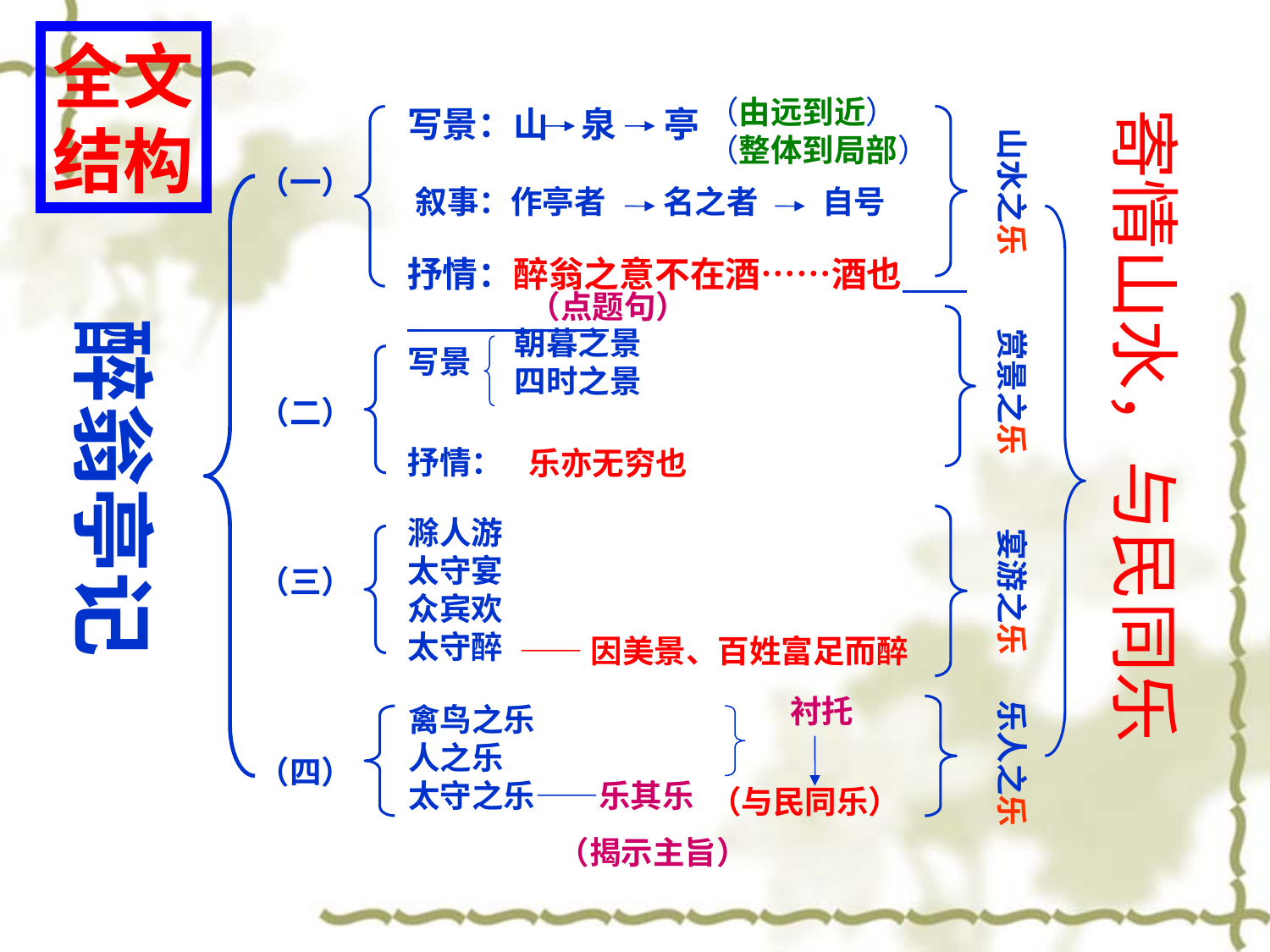

全文
结构
（由远到近）
（整体到局部）
写景：山    泉      亭
寄情山水，与民同乐

山水之乐

（一）

叙事：作亭者        名之者　　自号

抒情：醉翁之意不在酒……酒也
（点题句）
醉翁亭记

赏景之乐
朝暮之景
四时之景
写景

（二）
抒情：
乐亦无穷也

滁人游
太守宴
众宾欢
太守醉
宴游之乐

（三）
——因美景、百姓富足而醉
　乐人之乐
衬托
禽鸟之乐
人之乐
太守之乐——乐其乐

（四）
（与民同乐）
（揭示主旨）